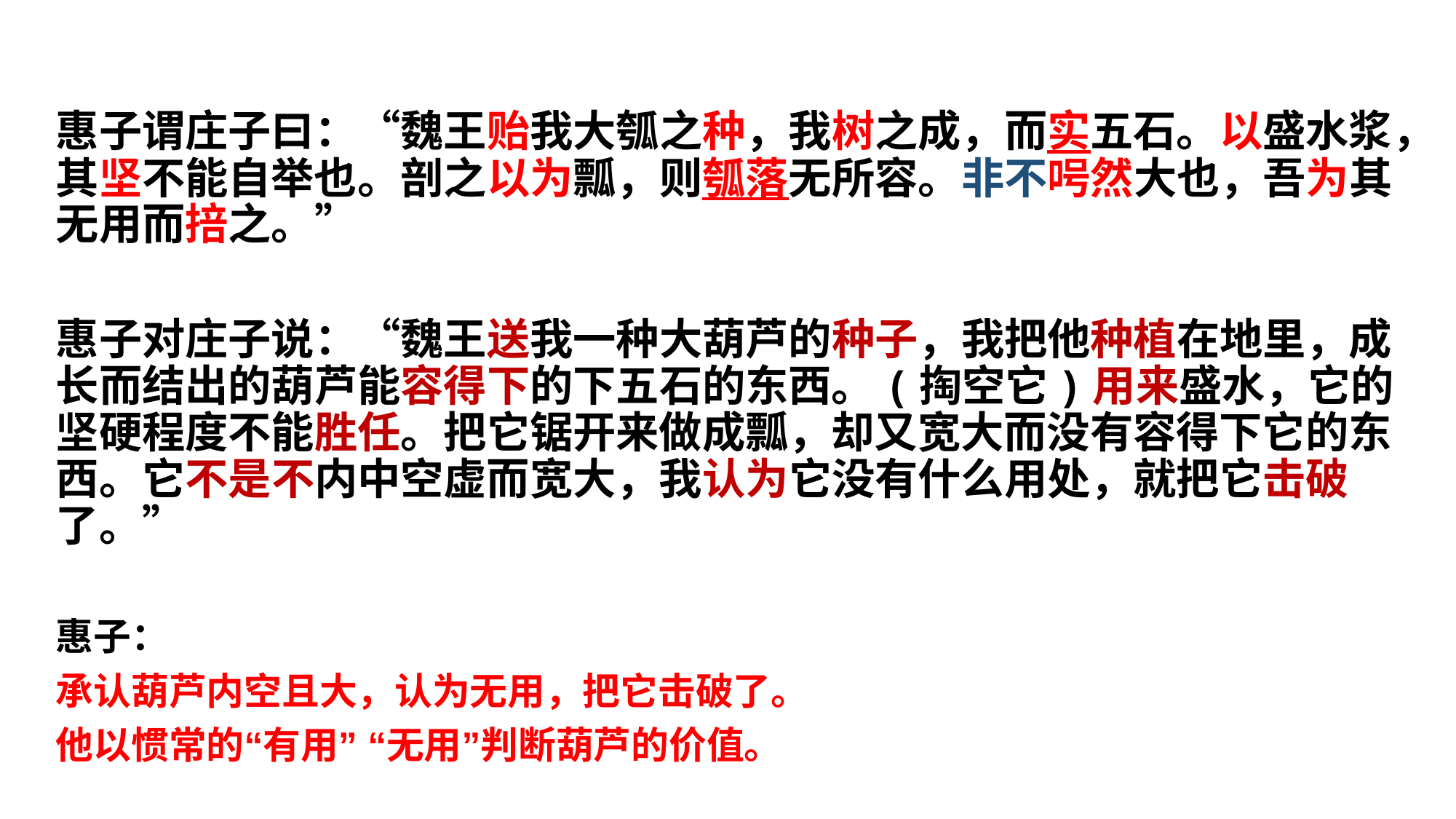

惠子谓庄子曰：“魏王贻我大瓠之种，我树之成，而实五石。以盛水浆，其坚不能自举也。剖之以为瓢，则瓠落无所容。非不呺然大也，吾为其无用而掊之。”

惠子对庄子说：“魏王送我一种大葫芦的种子，我把他种植在地里，成长而结出的葫芦能容得下的下五石的东西。(掏空它)用来盛水，它的坚硬程度不能胜任。把它锯开来做成瓢，却又宽大而没有容得下它的东西。它不是不内中空虚而宽大，我认为它没有什么用处，就把它击破了。”

惠子：
承认葫芦内空且大，认为无用，把它击破了。
他以惯常的“有用” “无用”判断葫芦的价值。